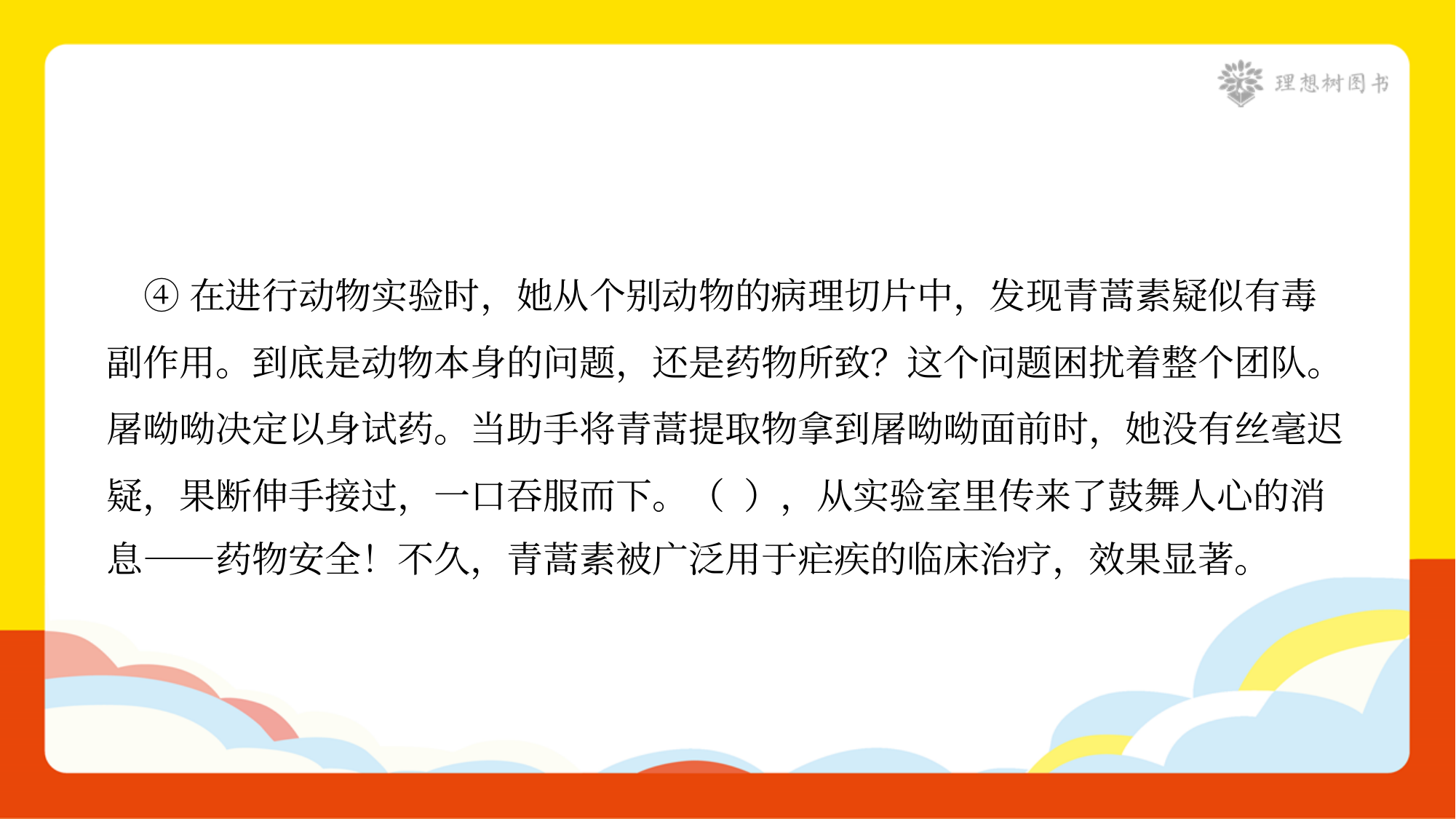

④在进行动物实验时，她从个别动物的病理切片中，发现青蒿素疑似有毒
副作用。到底是动物本身的问题，还是药物所致？这个问题困扰着整个团队。
屠呦呦决定以身试药。当助手将青蒿提取物拿到屠呦呦面前时，她没有丝毫迟
疑，果断伸手接过，一口吞服而下。（  ），从实验室里传来了鼓舞人心的消
息——药物安全！不久，青蒿素被广泛用于疟疾的临床治疗，效果显著。